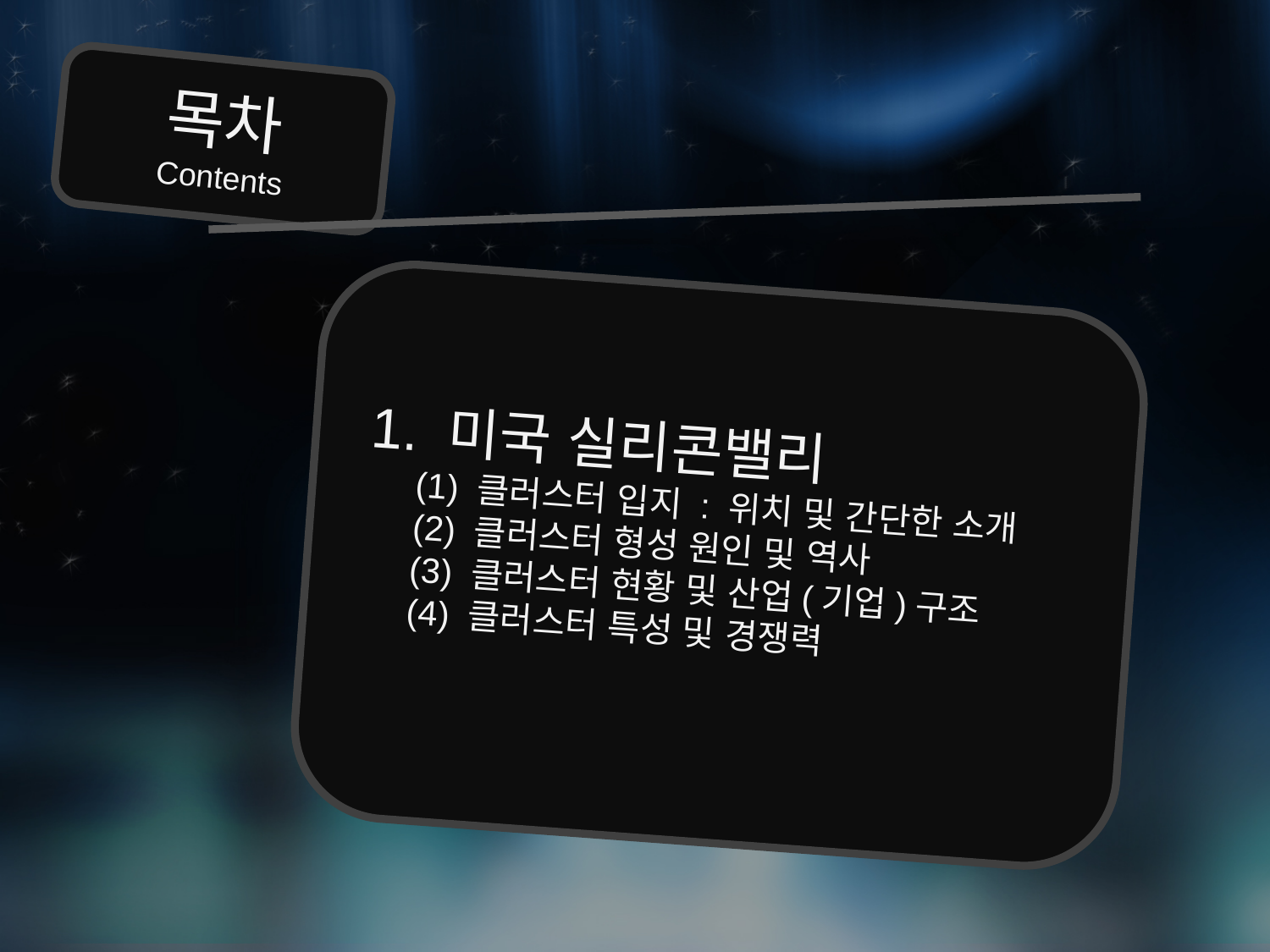

목차
Contents
 1. 미국 실리콘밸리
(1) 클러스터 입지 : 위치 및 간단한 소개
(2) 클러스터 형성 원인 및 역사
(3) 클러스터 현황 및 산업(기업)구조
(4) 클러스터 특성 및 경쟁력